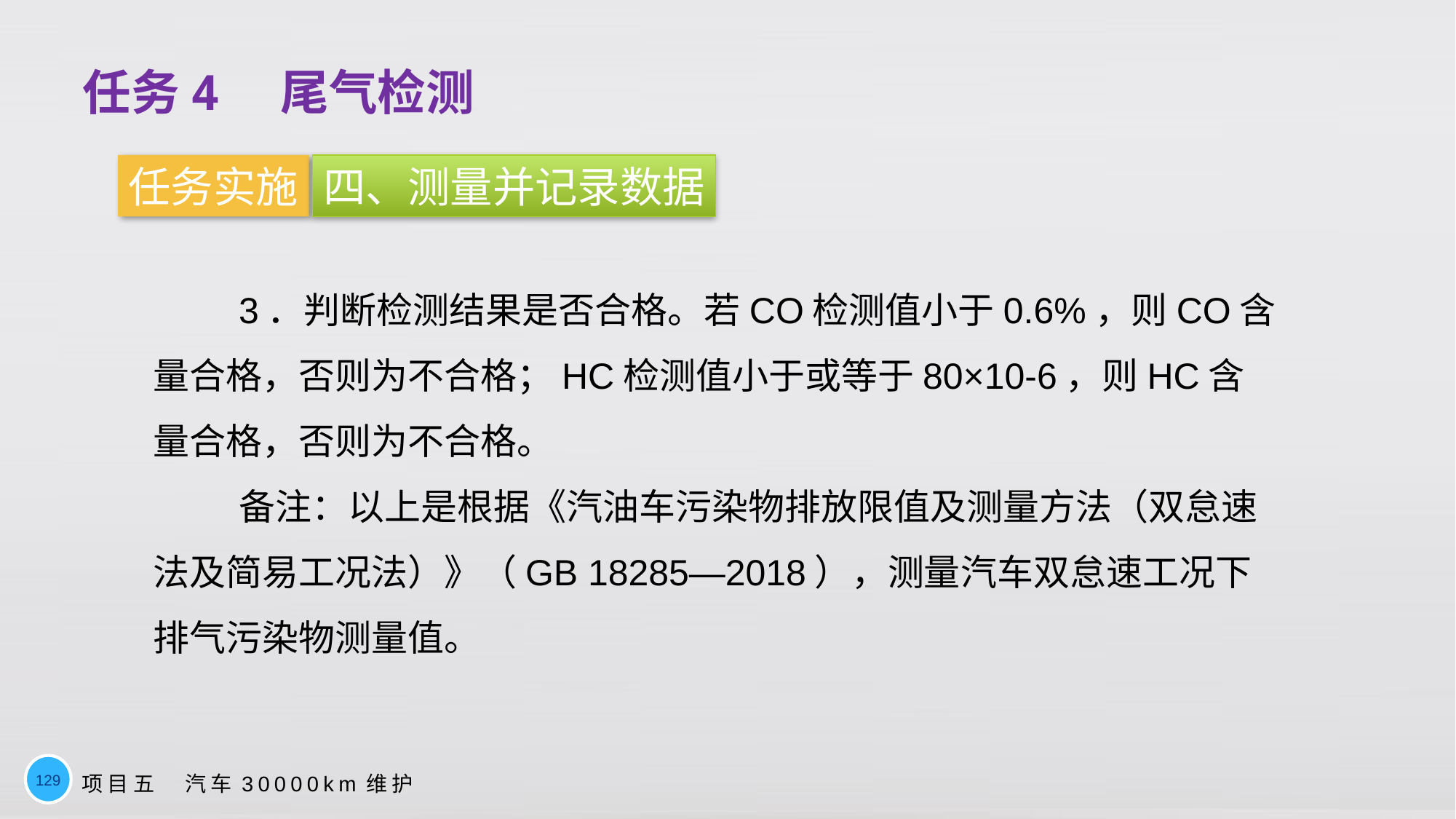

# 任务4　尾气检测
任务实施
四、测量并记录数据
3．判断检测结果是否合格。若CO检测值小于0.6%，则CO含量合格，否则为不合格；HC检测值小于或等于80×10-6，则HC含量合格，否则为不合格。
备注：以上是根据《汽油车污染物排放限值及测量方法（双怠速法及简易工况法）》（GB 18285—2018），测量汽车双怠速工况下排气污染物测量值。
129